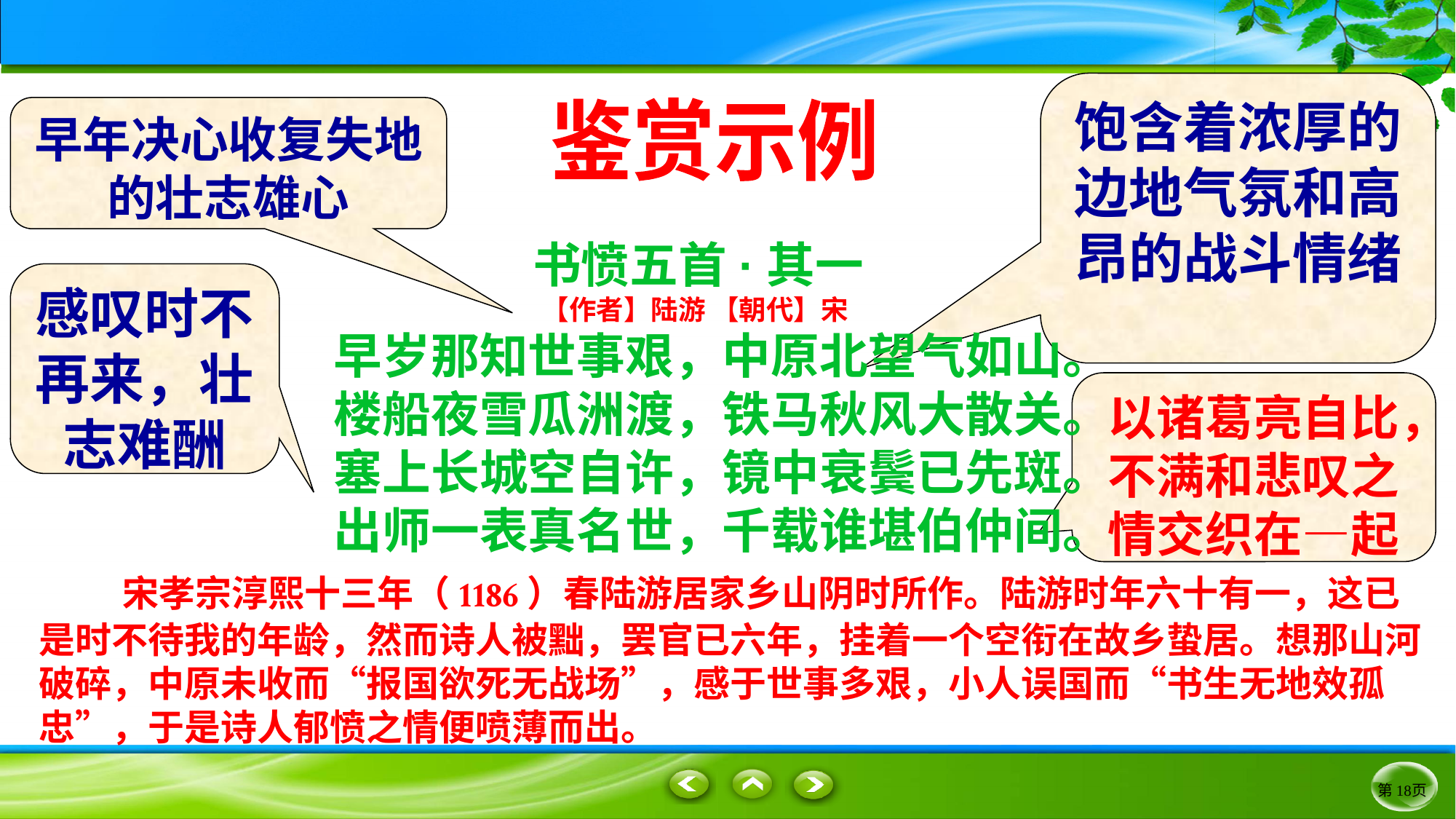

饱含着浓厚的边地气氛和高昂的战斗情绪
早年决心收复失地的壮志雄心
鉴赏示例
书愤五首·其一
【作者】陆游 【朝代】宋
早岁那知世事艰，中原北望气如山。
楼船夜雪瓜洲渡，铁马秋风大散关。
塞上长城空自许，镜中衰鬓已先斑。
出师一表真名世，千载谁堪伯仲间。

感叹时不再来，壮志难酬
以诸葛亮自比，不满和悲叹之情交织在—起

       宋孝宗淳熙十三年（1186）春陆游居家乡山阴时所作。陆游时年六十有一，这已是时不待我的年龄，然而诗人被黜，罢官已六年，挂着一个空衔在故乡蛰居。想那山河破碎，中原未收而“报国欲死无战场”，感于世事多艰，小人误国而“书生无地效孤忠”，于是诗人郁愤之情便喷薄而出。